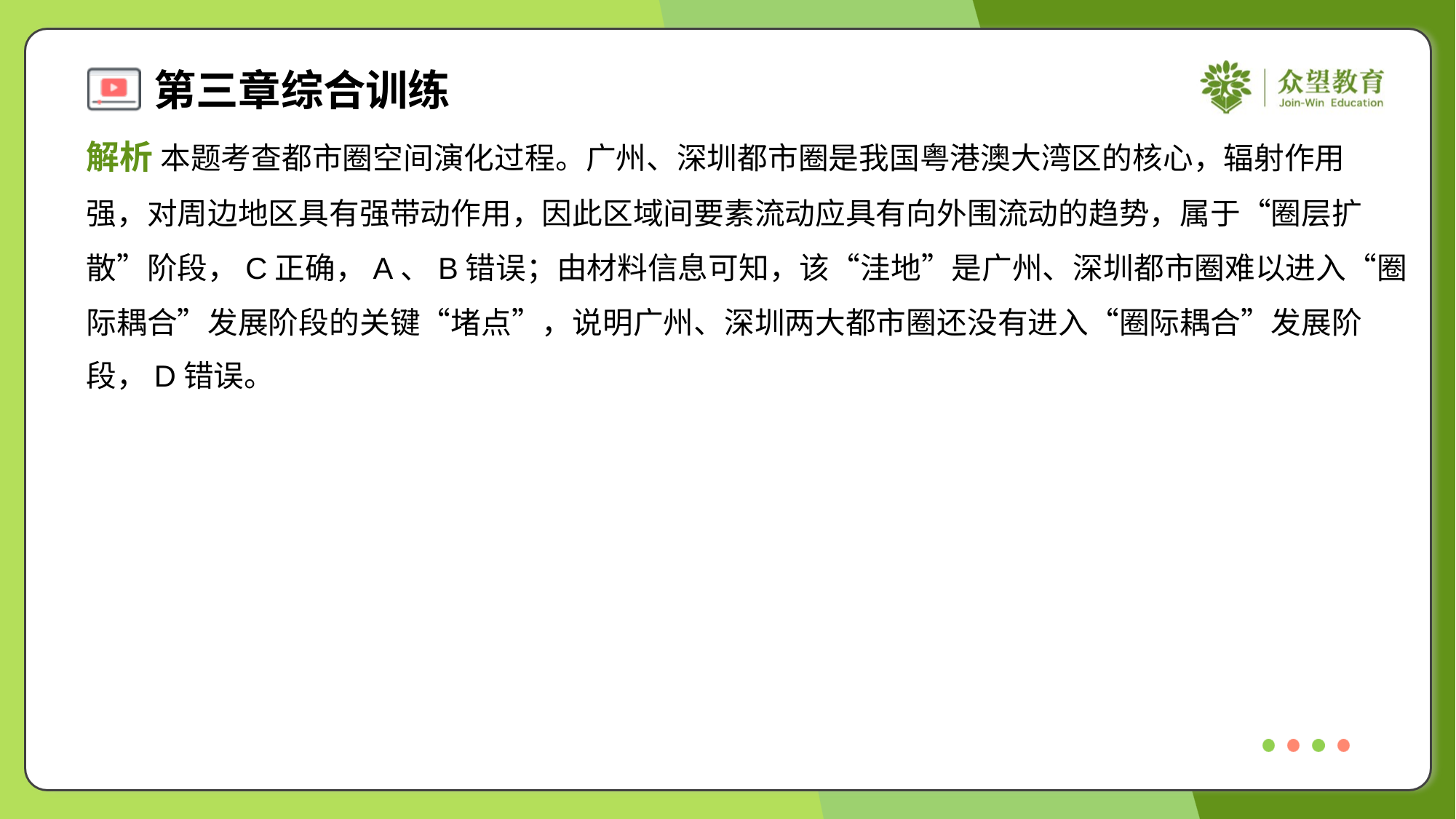

解析 本题考查都市圈空间演化过程。广州、深圳都市圈是我国粤港澳大湾区的核心，辐射作用
强，对周边地区具有强带动作用，因此区域间要素流动应具有向外围流动的趋势，属于“圈层扩
散”阶段，C正确，A、B错误；由材料信息可知，该“洼地”是广州、深圳都市圈难以进入“圈
际耦合”发展阶段的关键“堵点”，说明广州、深圳两大都市圈还没有进入“圈际耦合”发展阶
段，D错误。